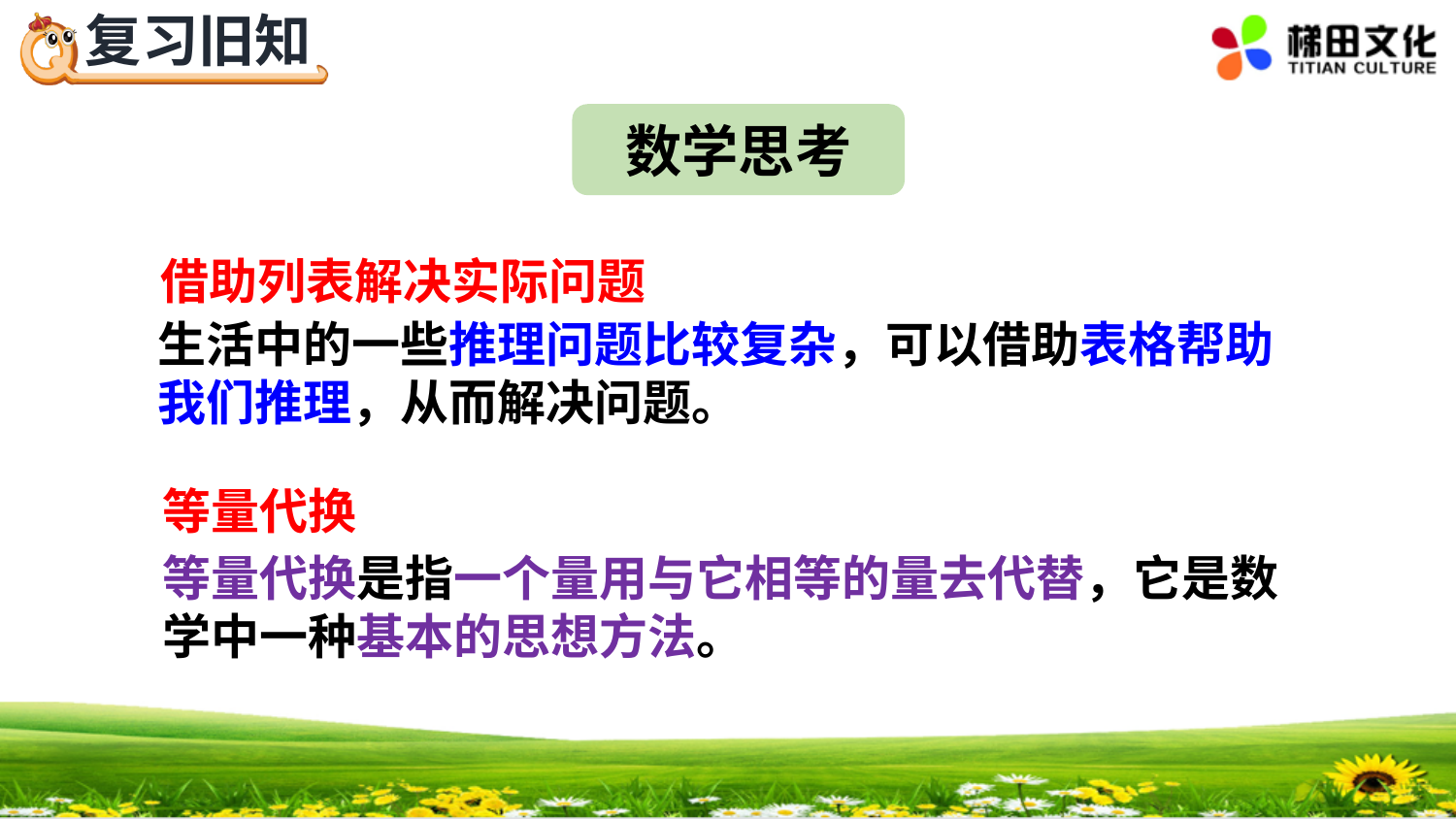

数学思考
借助列表解决实际问题
生活中的一些推理问题比较复杂，可以借助表格帮助我们推理，从而解决问题。
等量代换
等量代换是指一个量用与它相等的量去代替，它是数学中一种基本的思想方法。